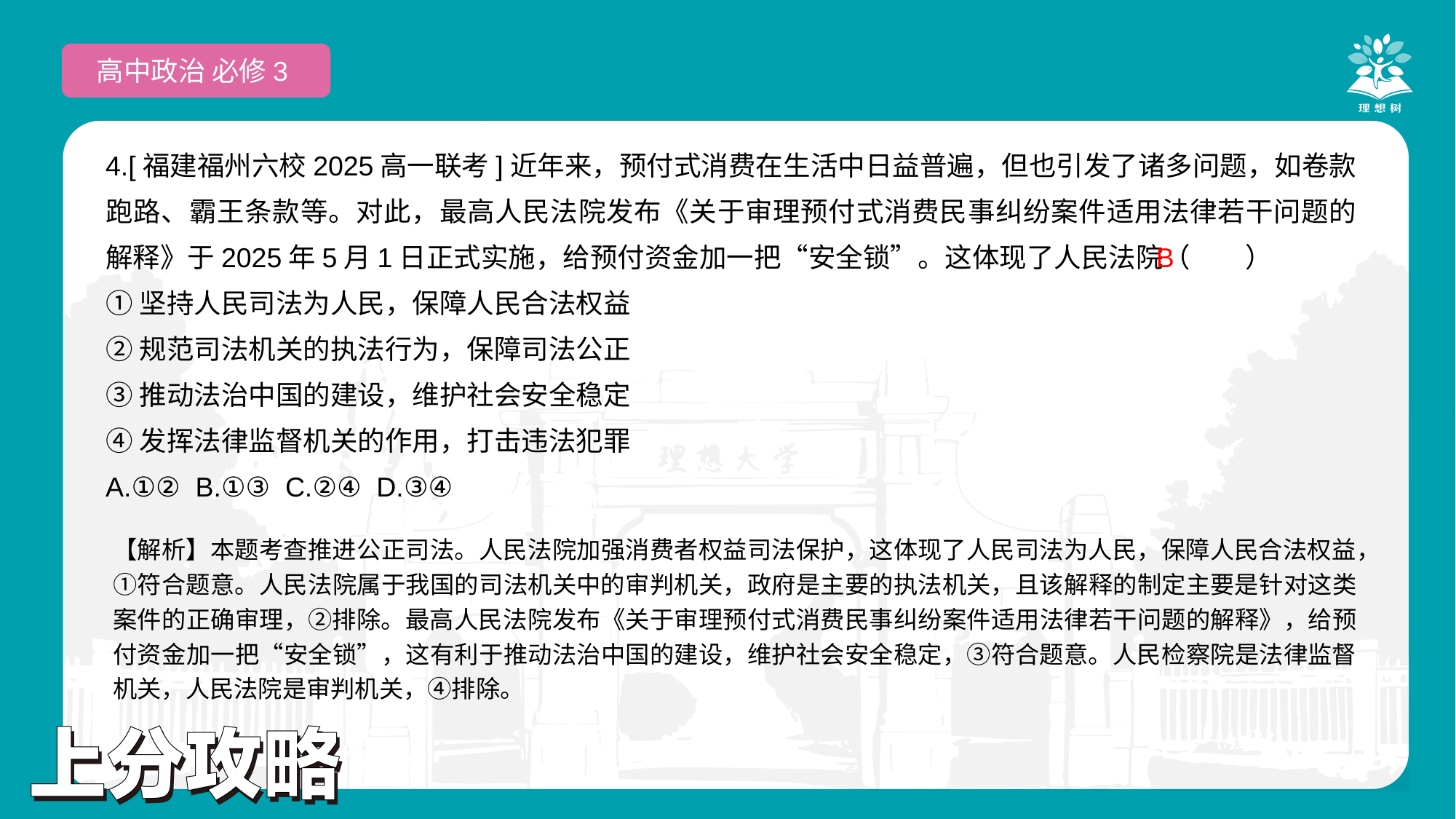

高中政治 必修3
4.[福建福州六校2025高一联考]近年来，预付式消费在生活中日益普遍，但也引发了诸多问题，如卷款跑路、霸王条款等。对此，最高人民法院发布《关于审理预付式消费民事纠纷案件适用法律若干问题的解释》于2025年5月1日正式实施，给预付资金加一把“安全锁”。这体现了人民法院（　　）
①坚持人民司法为人民，保障人民合法权益
②规范司法机关的执法行为，保障司法公正
③推动法治中国的建设，维护社会安全稳定
④发挥法律监督机关的作用，打击违法犯罪
A.①②  B.①③  C.②④  D.③④
 B
【解析】本题考查推进公正司法。人民法院加强消费者权益司法保护，这体现了人民司法为人民，保障人民合法权益，①符合题意。人民法院属于我国的司法机关中的审判机关，政府是主要的执法机关，且该解释的制定主要是针对这类案件的正确审理，②排除。最高人民法院发布《关于审理预付式消费民事纠纷案件适用法律若干问题的解释》，给预付资金加一把“安全锁”，这有利于推动法治中国的建设，维护社会安全稳定，③符合题意。人民检察院是法律监督机关，人民法院是审判机关，④排除。